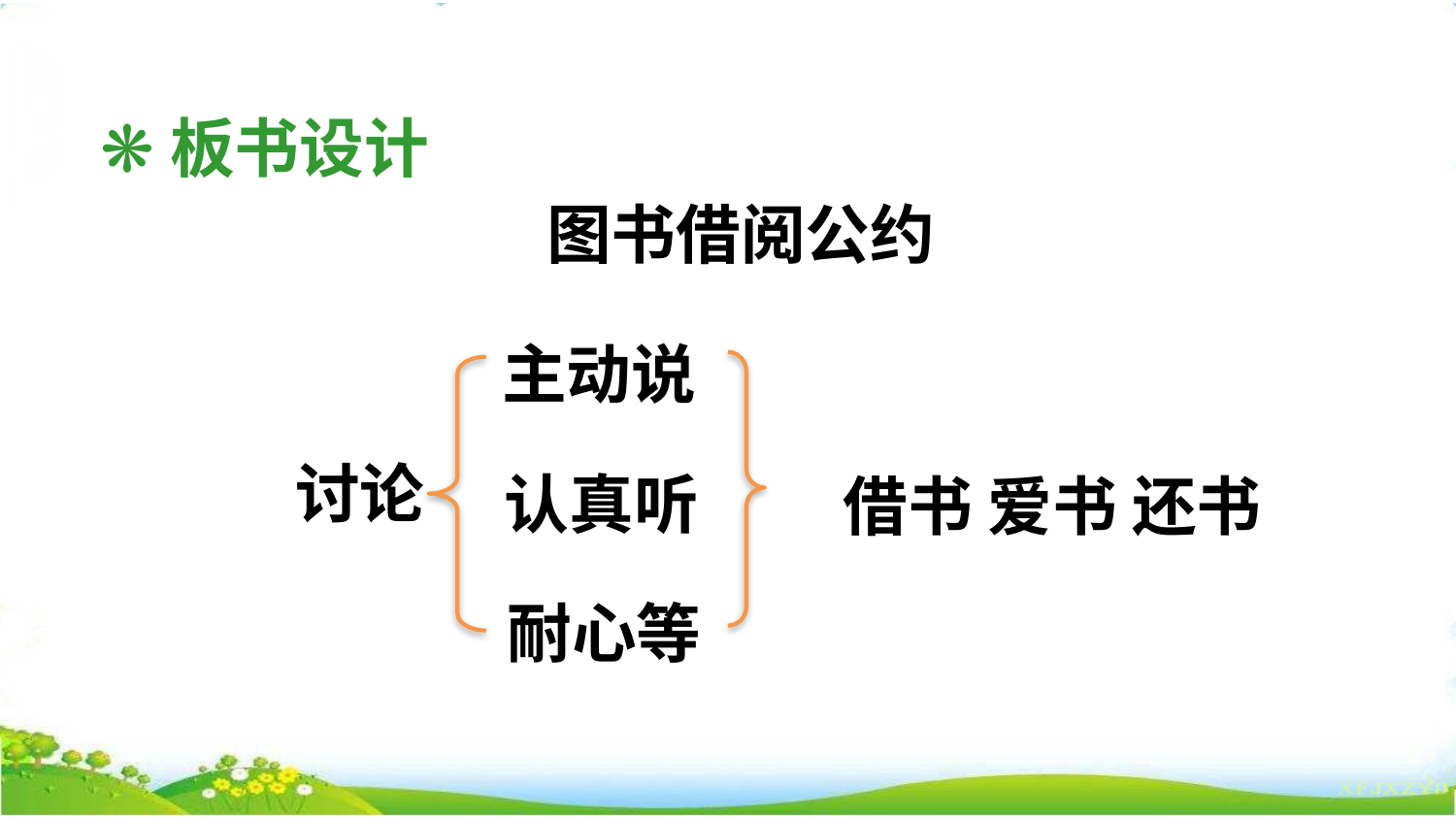

❋板书设计
图书借阅公约
主动说

借书 爱书 还书

讨论
认真听
耐心等